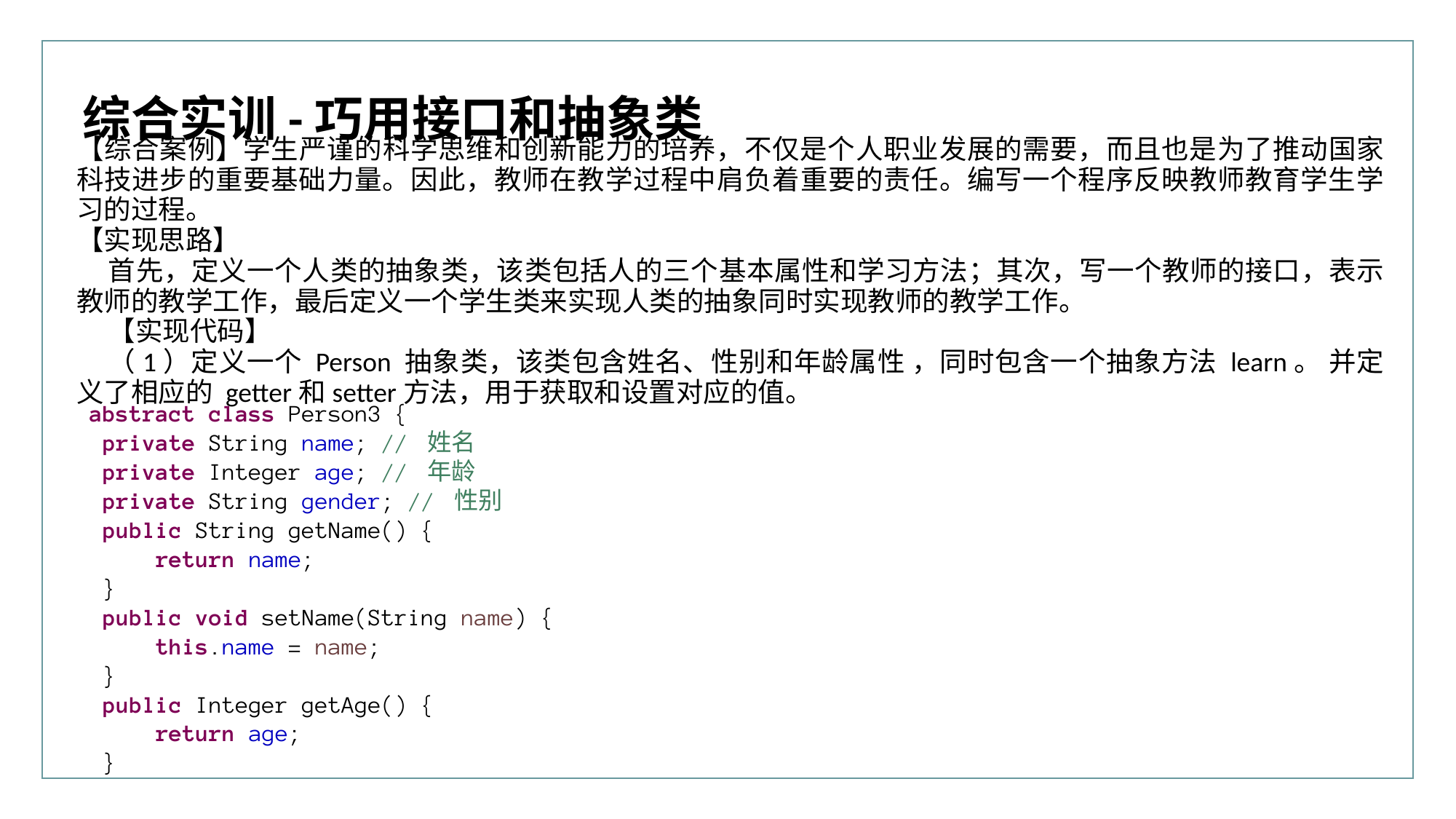

行业PPT模板http://www.XX.com/hangye/
综合实训-巧用接口和抽象类

【综合案例】学生严谨的科学思维和创新能力的培养，不仅是个人职业发展的需要，而且也是为了推动国家科技进步的重要基础力量。因此，教师在教学过程中肩负着重要的责任。编写一个程序反映教师教育学生学习的过程。
【实现思路】
首先，定义一个人类的抽象类，该类包括人的三个基本属性和学习方法；其次，写一个教师的接口，表示教师的教学工作，最后定义一个学生类来实现人类的抽象同时实现教师的教学工作。
【实现代码】
（1）定义一个 Person 抽象类，该类包含姓名、性别和年龄属性 ，同时包含一个抽象方法 learn。 并定义了相应的 getter和setter方法，用于获取和设置对应的值。
abstract class Person3 {
 private String name; // 姓名
 private Integer age; // 年龄
 private String gender; // 性别
 public String getName() {
     return name;
 }
 public void setName(String name) {
     this.name = name;
 }
 public Integer getAge() {
     return age;
 }